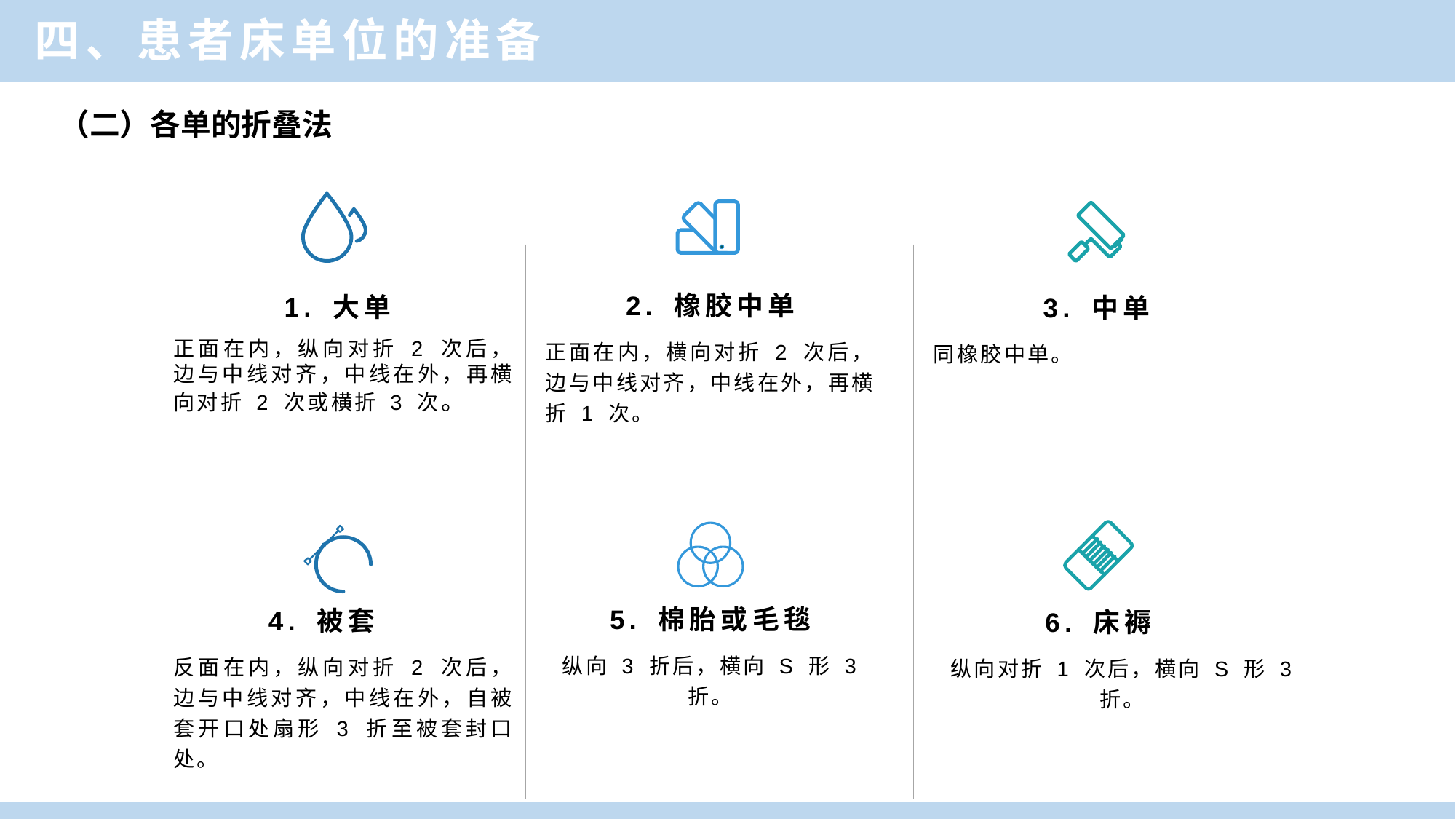

四、患者床单位的准备
（二）各单的折叠法

2. 橡胶中单
1. 大单
3. 中单
正面在内，横向对折 2 次后，边与中线对齐，中线在外，再横折 1 次。
正面在内，纵向对折 2 次后，边与中线对齐，中线在外，再横向对折 2 次或横折 3 次。
同橡胶中单。

5. 棉胎或毛毯
4. 被套
6. 床褥
纵向 3 折后，横向 S 形 3 折。
反面在内，纵向对折 2 次后，边与中线对齐，中线在外，自被套开口处扇形 3 折至被套封口处。
纵向对折 1 次后，横向 S 形 3 折。